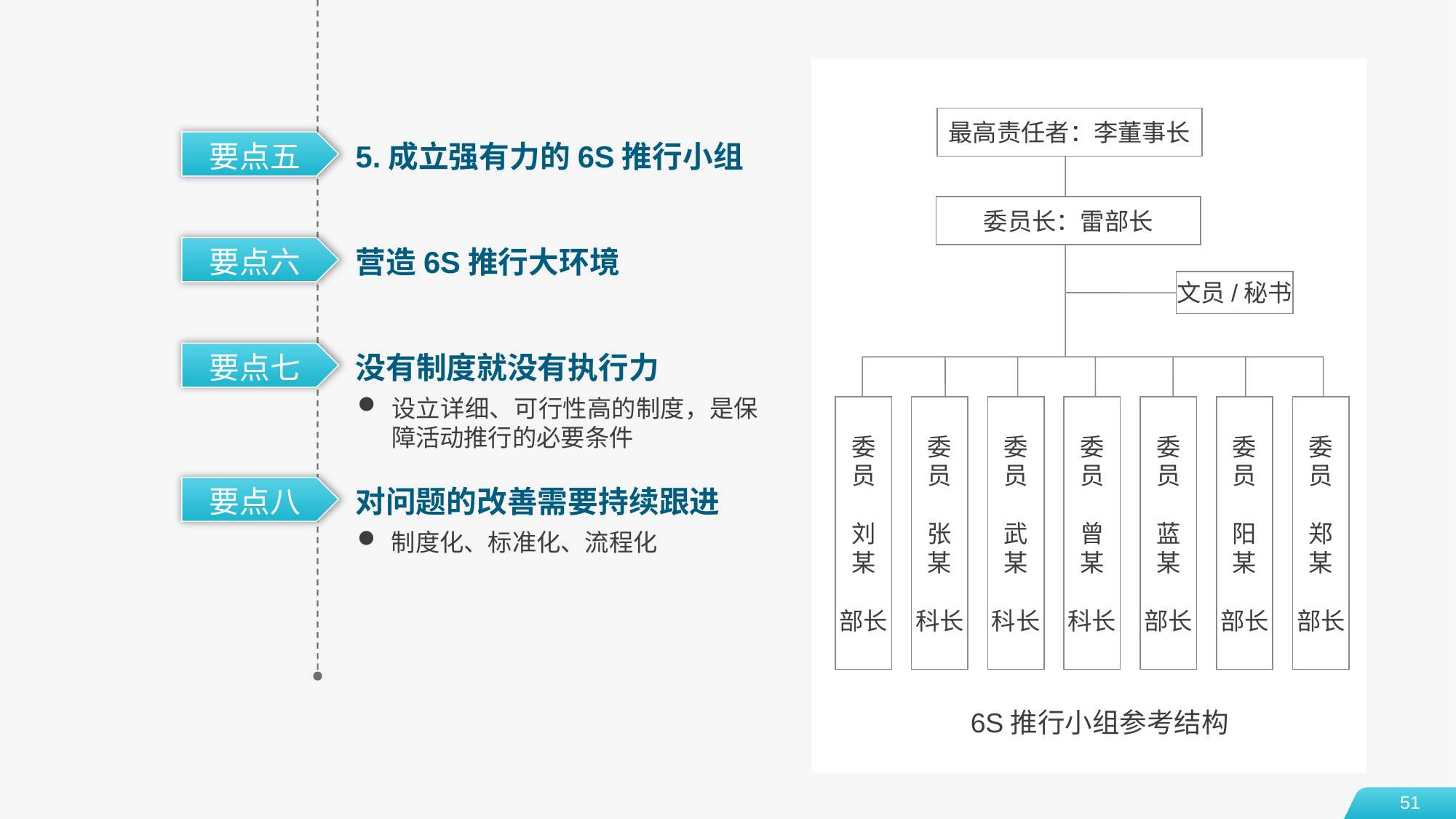

最高责任者：李董事长

委员长：雷部长

文员/秘书

委
员

刘
某

部长
委
员

张
某

科长
委
员

武
某

科长
委
员

曾
某

科长
委
员

蓝
某

部长
委
员

阳
某

部长
委
员

郑
某

部长
6S推行小组参考结构
要点五
5.成立强有力的6S推行小组
要点六
营造6S推行大环境
要点七
没有制度就没有执行力
设立详细、可行性高的制度，是保障活动推行的必要条件
要点八
对问题的改善需要持续跟进
制度化、标准化、流程化